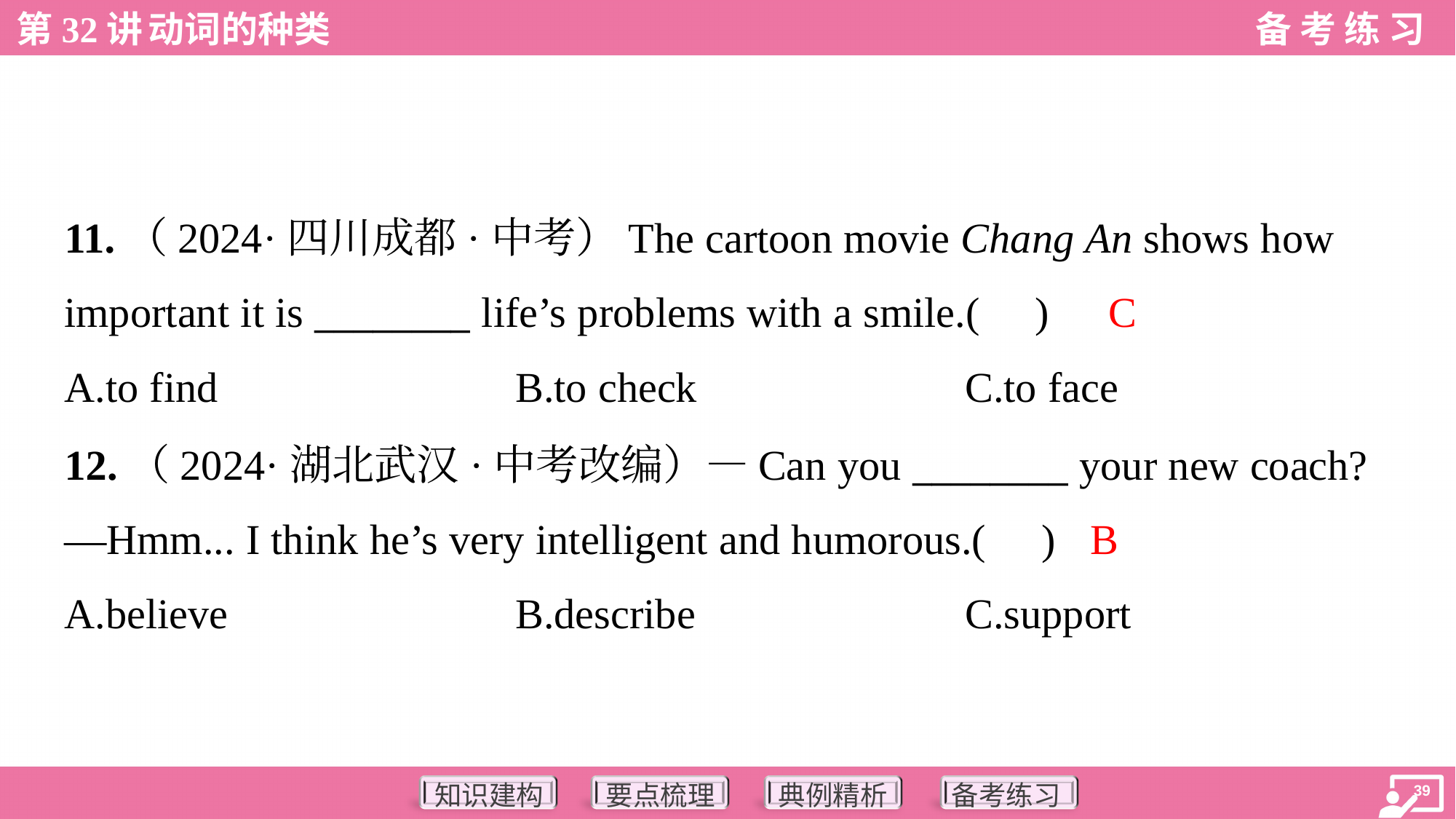

11.（2024·四川成都·中考）The cartoon movie Chang An shows how
important it is ________ life’s problems with a smile.(     )
C
A.to find	B.to check	C.to face
12.（2024·湖北武汉·中考改编）—Can you ________ your new coach?
—Hmm... I think he’s very intelligent and humorous.(     )
B
A.believe	B.describe	C.support